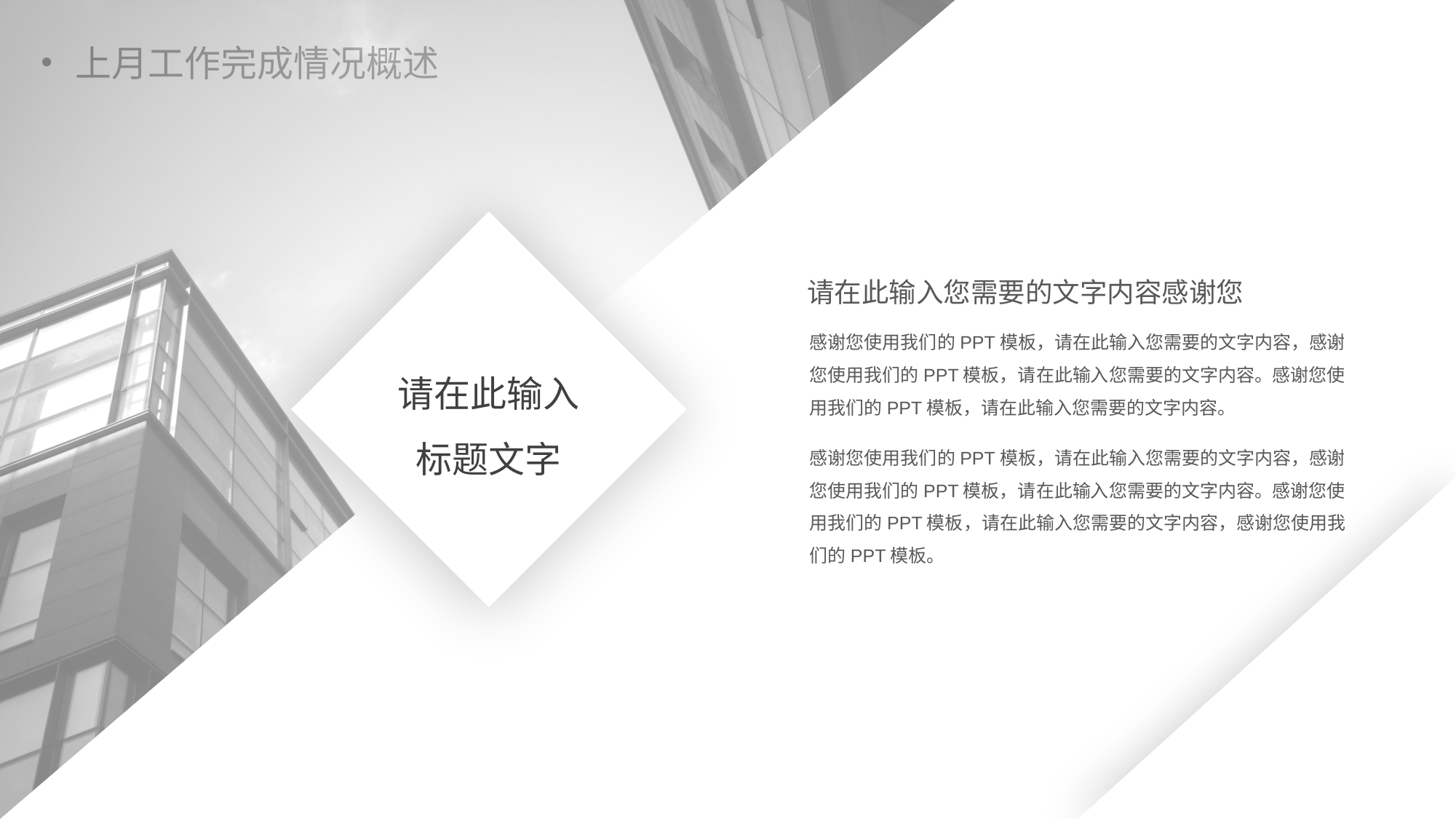

上月工作完成情况概述
”
请在此输入您需要的文字内容感谢您

感谢您使用我们的PPT模板，请在此输入您需要的文字内容，感谢您使用我们的PPT模板，请在此输入您需要的文字内容。感谢您使用我们的PPT模板，请在此输入您需要的文字内容。
请在此输入
标题文字
感谢您使用我们的PPT模板，请在此输入您需要的文字内容，感谢您使用我们的PPT模板，请在此输入您需要的文字内容。感谢您使用我们的PPT模板，请在此输入您需要的文字内容，感谢您使用我们的PPT模板。